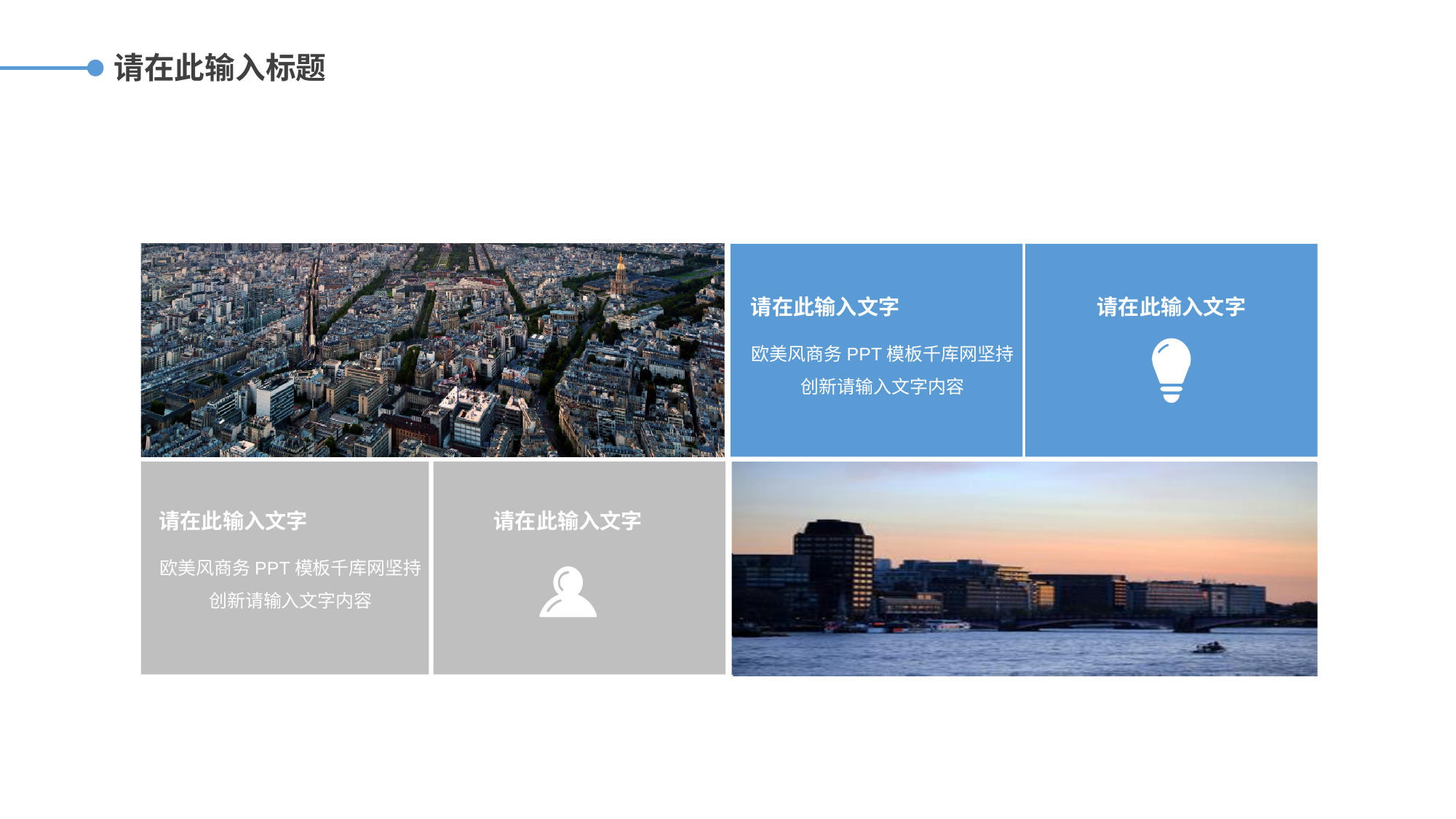

请在此输入标题

请在此输入文字
请在此输入文字
欧美风商务PPT模板千库网坚持创新请输入文字内容

请在此输入文字
请在此输入文字
欧美风商务PPT模板千库网坚持创新请输入文字内容